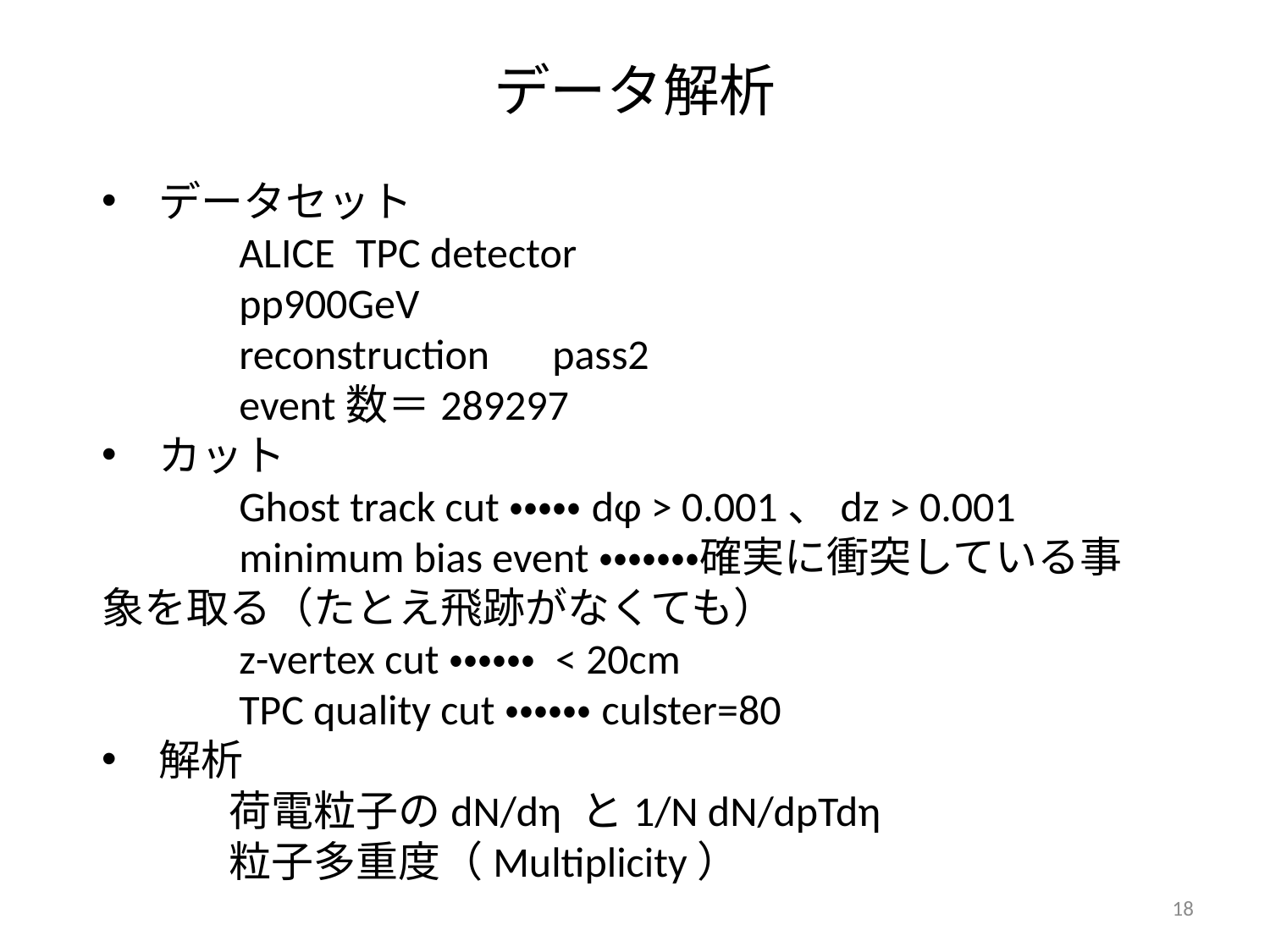

# データ解析
　データセット
　　　ALICE	TPC detector
　　　pp900GeV
　　　reconstruction　pass2
　　　event数＝289297
　カット
　　　Ghost track cut・・・・・dφ > 0.001、dz > 0.001
　　　minimum bias event・・・・・・・確実に衝突している事象を取る（たとえ飛跡がなくても）
　　　z-vertex cut・・・・・・ < 20cm
　　　TPC quality cut・・・・・・culster=80
　解析
　　　荷電粒子のdN/dη と1/N dN/dpTdη
　　　粒子多重度（Multiplicity）
18